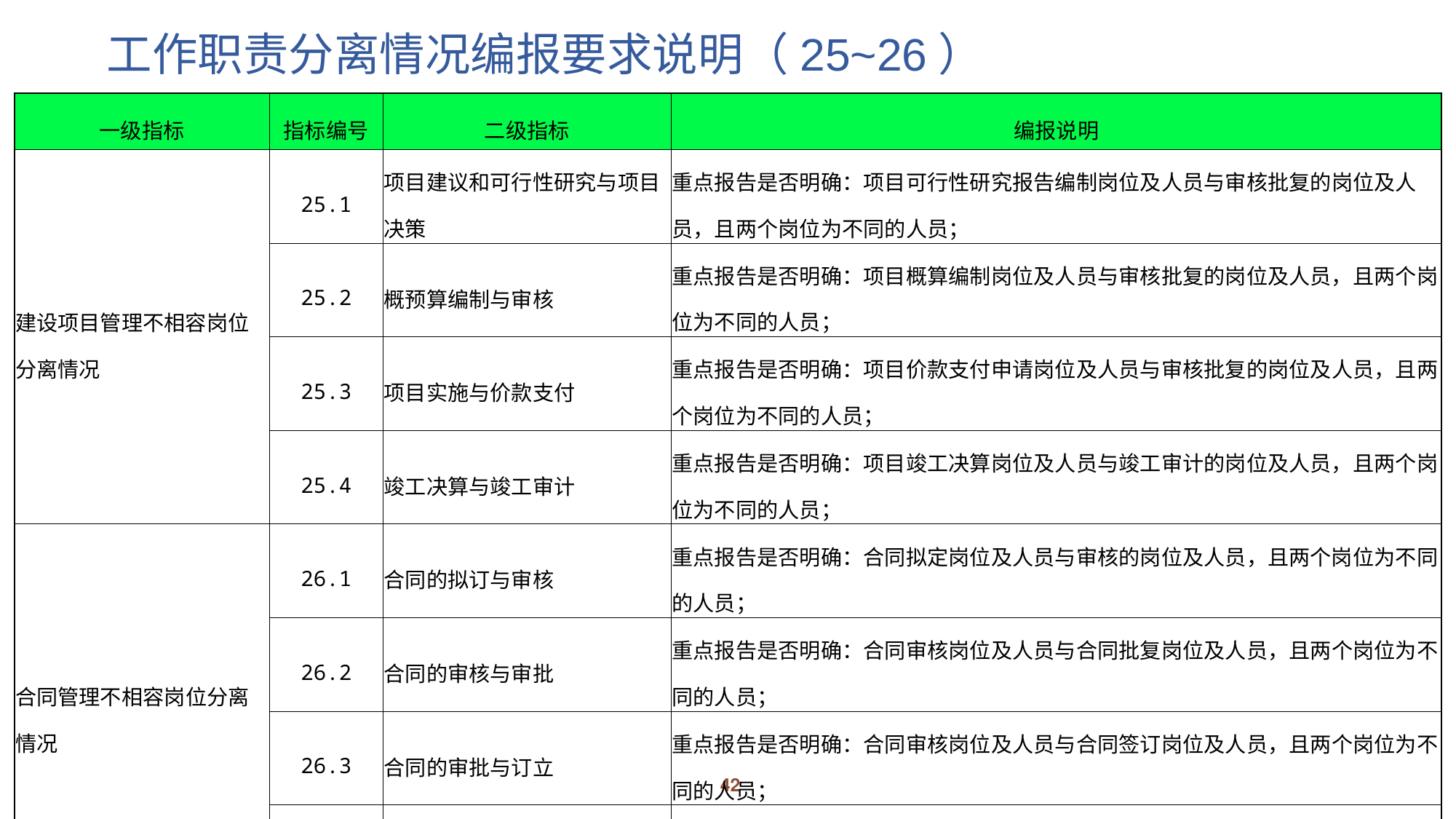

# 工作职责分离情况编报要求说明（25~26）
| 一级指标 | 指标编号 | 二级指标 | 编报说明 |
| --- | --- | --- | --- |
| 建设项目管理不相容岗位分离情况 | 25.1 | 项目建议和可行性研究与项目决策 | 重点报告是否明确：项目可行性研究报告编制岗位及人员与审核批复的岗位及人员，且两个岗位为不同的人员； |
|  | 25.2 | 概预算编制与审核 | 重点报告是否明确：项目概算编制岗位及人员与审核批复的岗位及人员，且两个岗位为不同的人员； |
|  | 25.3 | 项目实施与价款支付 | 重点报告是否明确：项目价款支付申请岗位及人员与审核批复的岗位及人员，且两个岗位为不同的人员； |
|  | 25.4 | 竣工决算与竣工审计 | 重点报告是否明确：项目竣工决算岗位及人员与竣工审计的岗位及人员，且两个岗位为不同的人员； |
| 合同管理不相容岗位分离情况 | 26.1 | 合同的拟订与审核 | 重点报告是否明确：合同拟定岗位及人员与审核的岗位及人员，且两个岗位为不同的人员； |
|  | 26.2 | 合同的审核与审批 | 重点报告是否明确：合同审核岗位及人员与合同批复岗位及人员，且两个岗位为不同的人员； |
|  | 26.3 | 合同的审批与订立 | 重点报告是否明确：合同审核岗位及人员与合同签订岗位及人员，且两个岗位为不同的人员； |
|  | 26.4 | 合同的执行与监督 | 重点报告是否明确：合同执行岗位及人员与合同的监督岗位及人员，且两个岗位为不同的人员； |
42